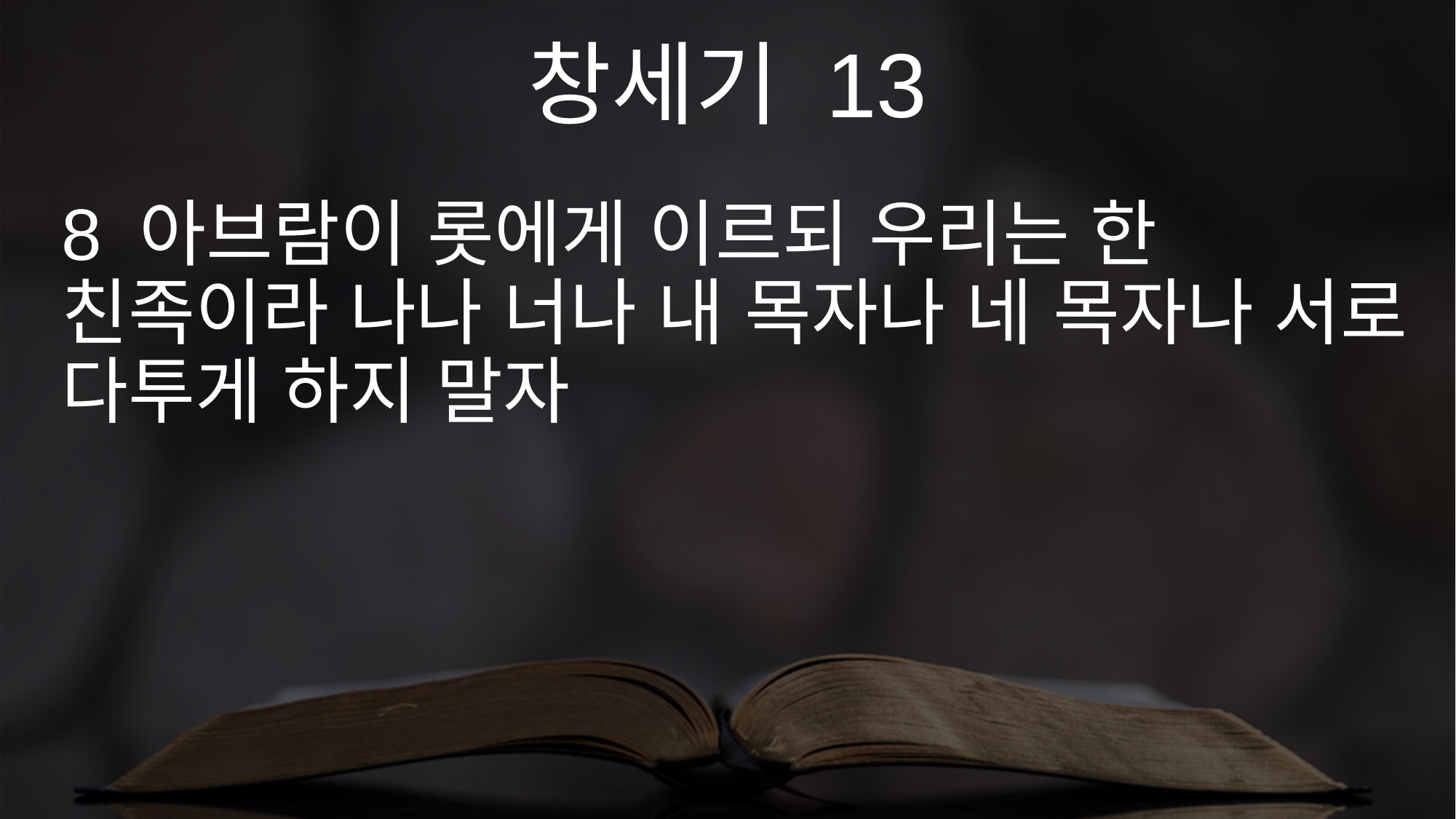

창세기 13
8 아브람이 롯에게 이르되 우리는 한 친족이라 나나 너나 내 목자나 네 목자나 서로 다투게 하지 말자